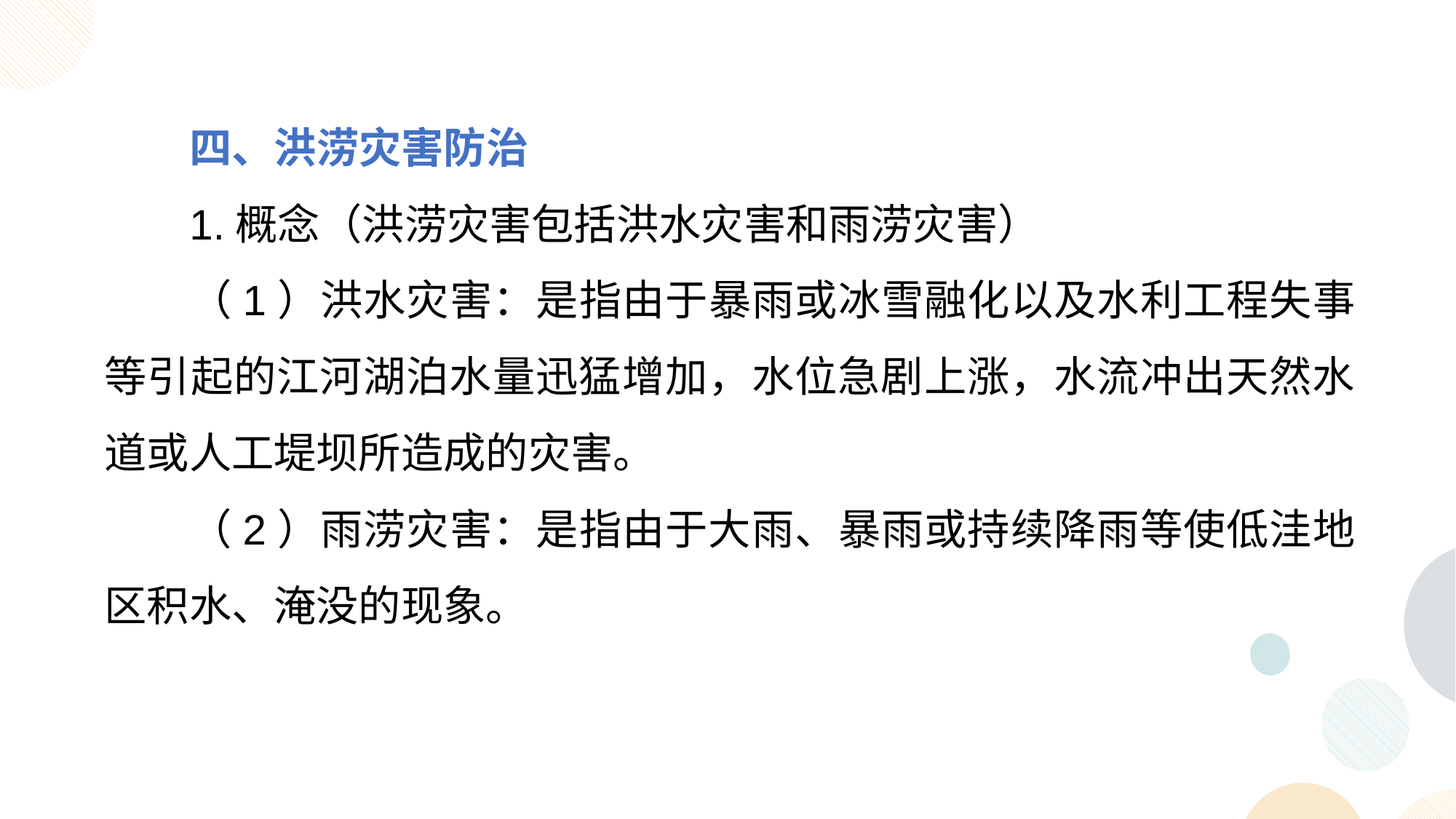

四、洪涝灾害防治
1.概念（洪涝灾害包括洪水灾害和雨涝灾害）
（1）洪水灾害：是指由于暴雨或冰雪融化以及水利工程失事等引起的江河湖泊水量迅猛增加，水位急剧上涨，水流冲出天然水道或人工堤坝所造成的灾害。
（2）雨涝灾害：是指由于大雨、暴雨或持续降雨等使低洼地区积水、淹没的现象。